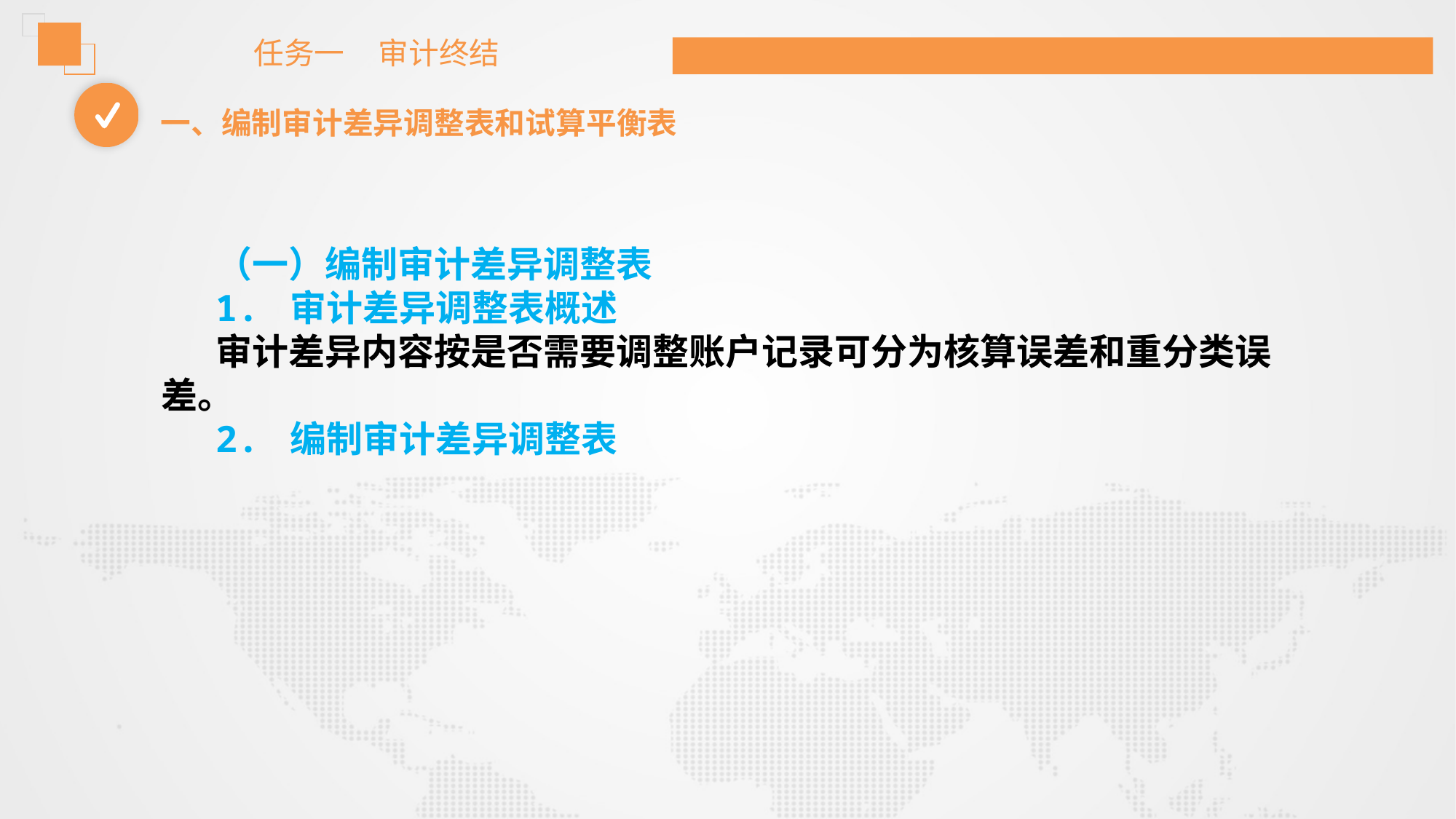

任务一     审计终结

一、编制审计差异调整表和试算平衡表
（一）编制审计差异调整表
1. 审计差异调整表概述
审计差异内容按是否需要调整账户记录可分为核算误差和重分类误差。
2. 编制审计差异调整表